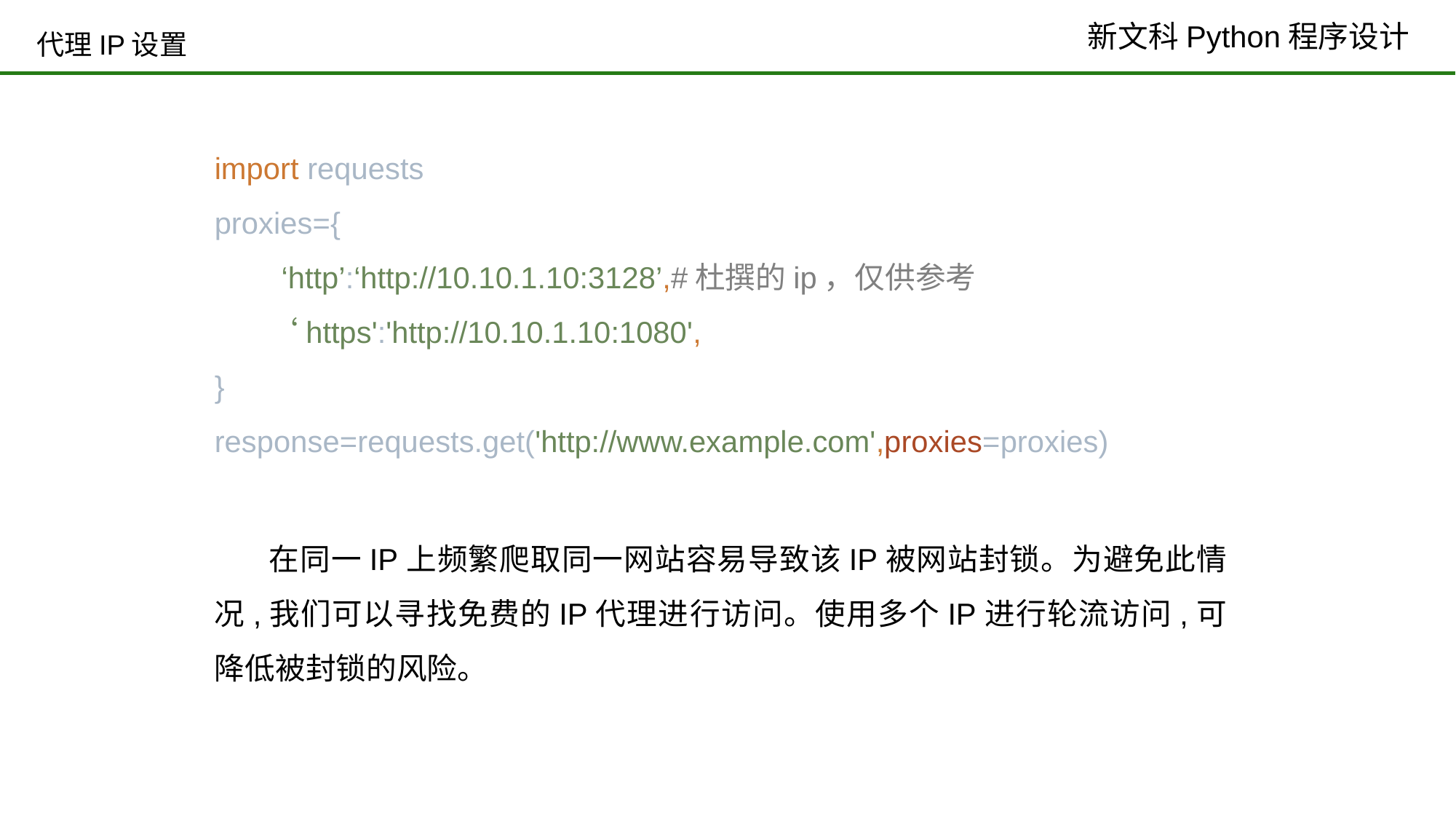

# 代理IP设置
import requests
proxies={
        ‘http’:‘http://10.10.1.10:3128’,#杜撰的ip，仅供参考
        ‘https':'http://10.10.1.10:1080',
}
response=requests.get('http://www.example.com',proxies=proxies)
在同一IP上频繁爬取同一网站容易导致该IP被网站封锁。为避免此情况,我们可以寻找免费的IP代理进行访问。使用多个IP进行轮流访问,可降低被封锁的风险。